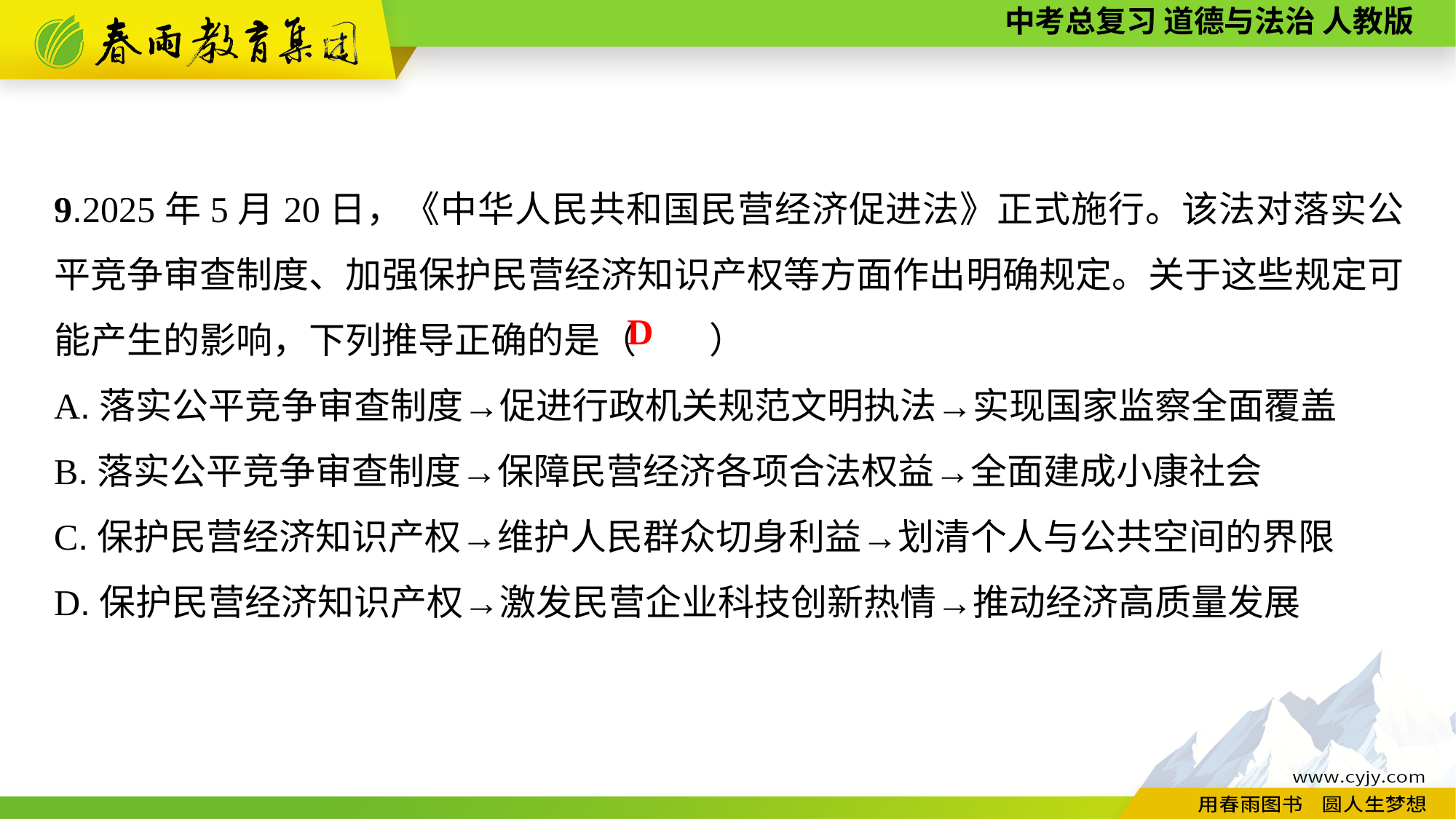

9.2025年5月20日，《中华人民共和国民营经济促进法》正式施行。该法对落实公平竞争审查制度、加强保护民营经济知识产权等方面作出明确规定。关于这些规定可能产生的影响，下列推导正确的是（　　）
A.落实公平竞争审查制度→促进行政机关规范文明执法→实现国家监察全面覆盖
B.落实公平竞争审查制度→保障民营经济各项合法权益→全面建成小康社会
C.保护民营经济知识产权→维护人民群众切身利益→划清个人与公共空间的界限
D.保护民营经济知识产权→激发民营企业科技创新热情→推动经济高质量发展
D